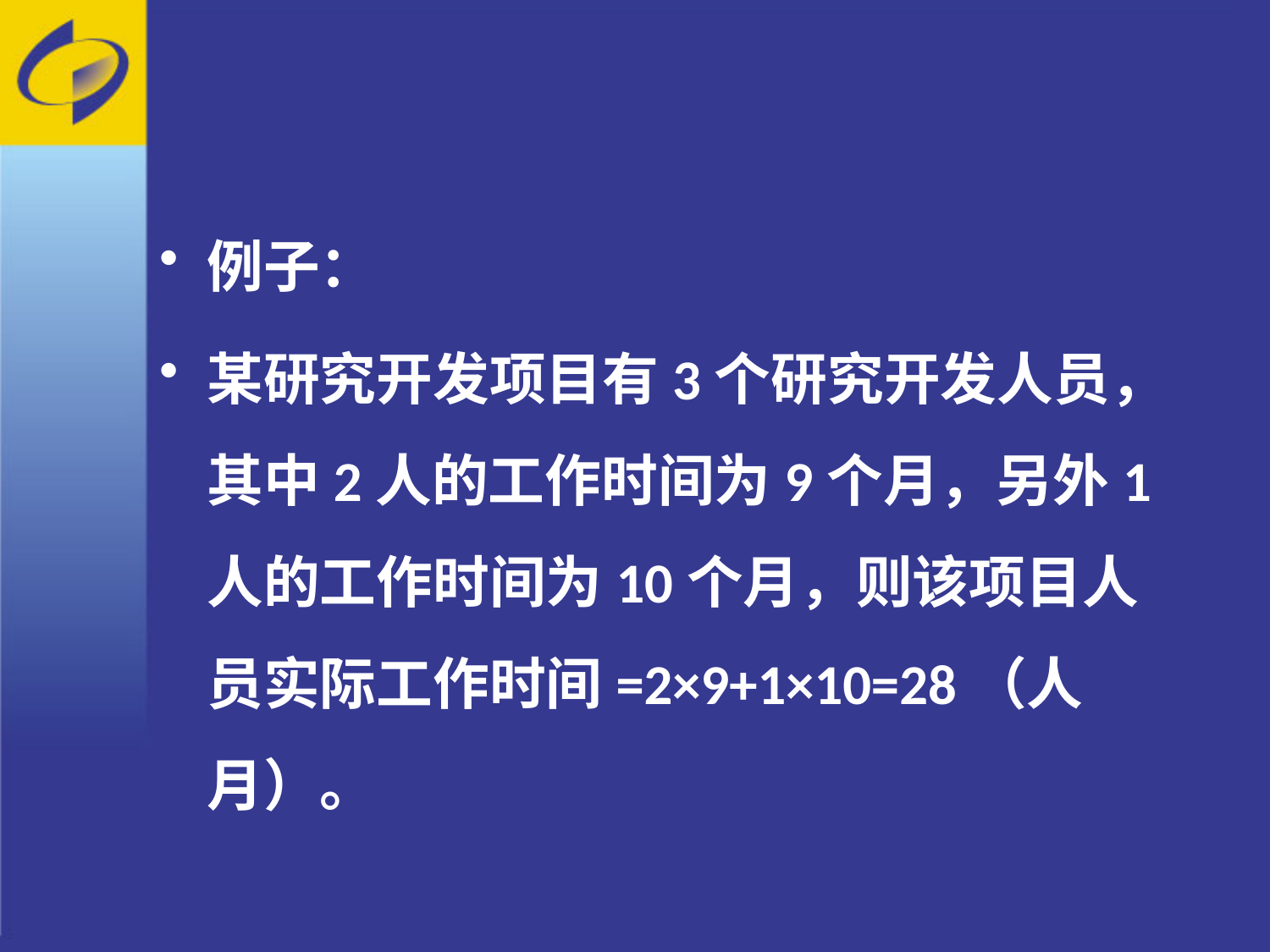

例子：
某研究开发项目有3个研究开发人员，其中2人的工作时间为9个月，另外1人的工作时间为10个月，则该项目人员实际工作时间=2×9+1×10=28（人月）。